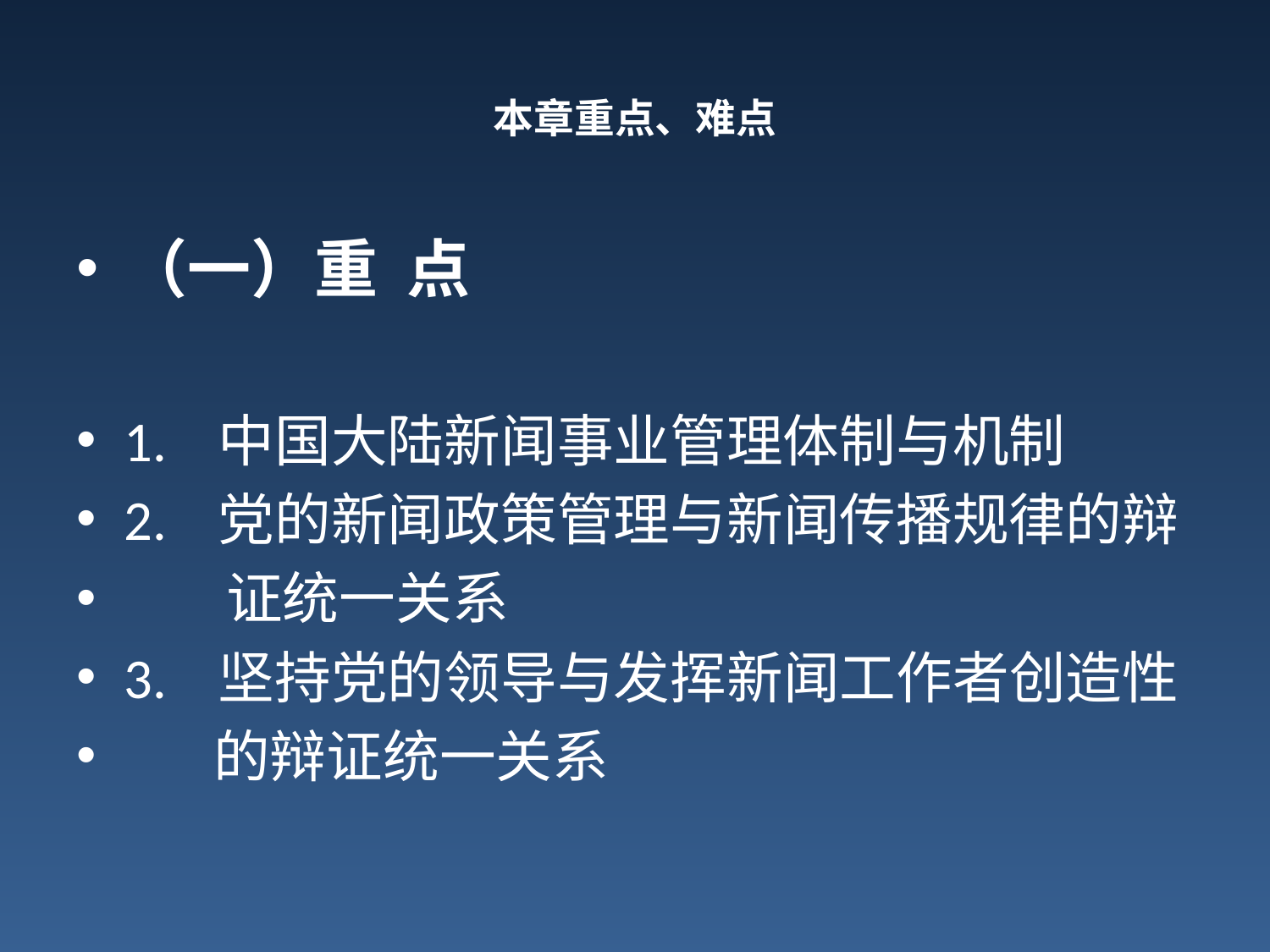

# 本章重点、难点
（一）重  点

1.   中国大陆新闻事业管理体制与机制
2.   党的新闻政策管理与新闻传播规律的辩
       证统一关系
3.   坚持党的领导与发挥新闻工作者创造性
      的辩证统一关系